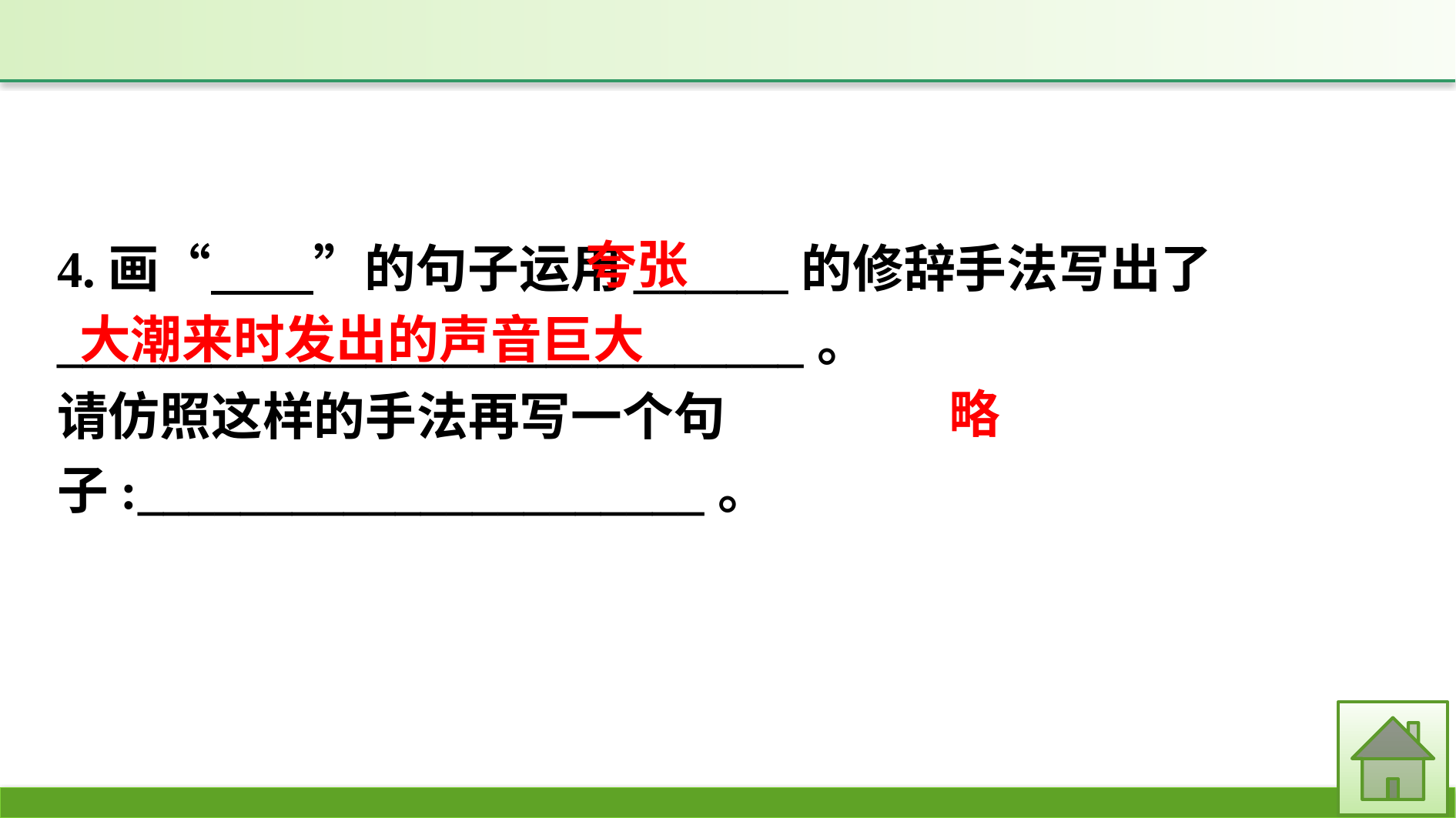

夸张
4.画“　　”的句子运用______的修辞手法写出了
_____________________________。
请仿照这样的手法再写一个句子:______________________。
大潮来时发出的声音巨大
略